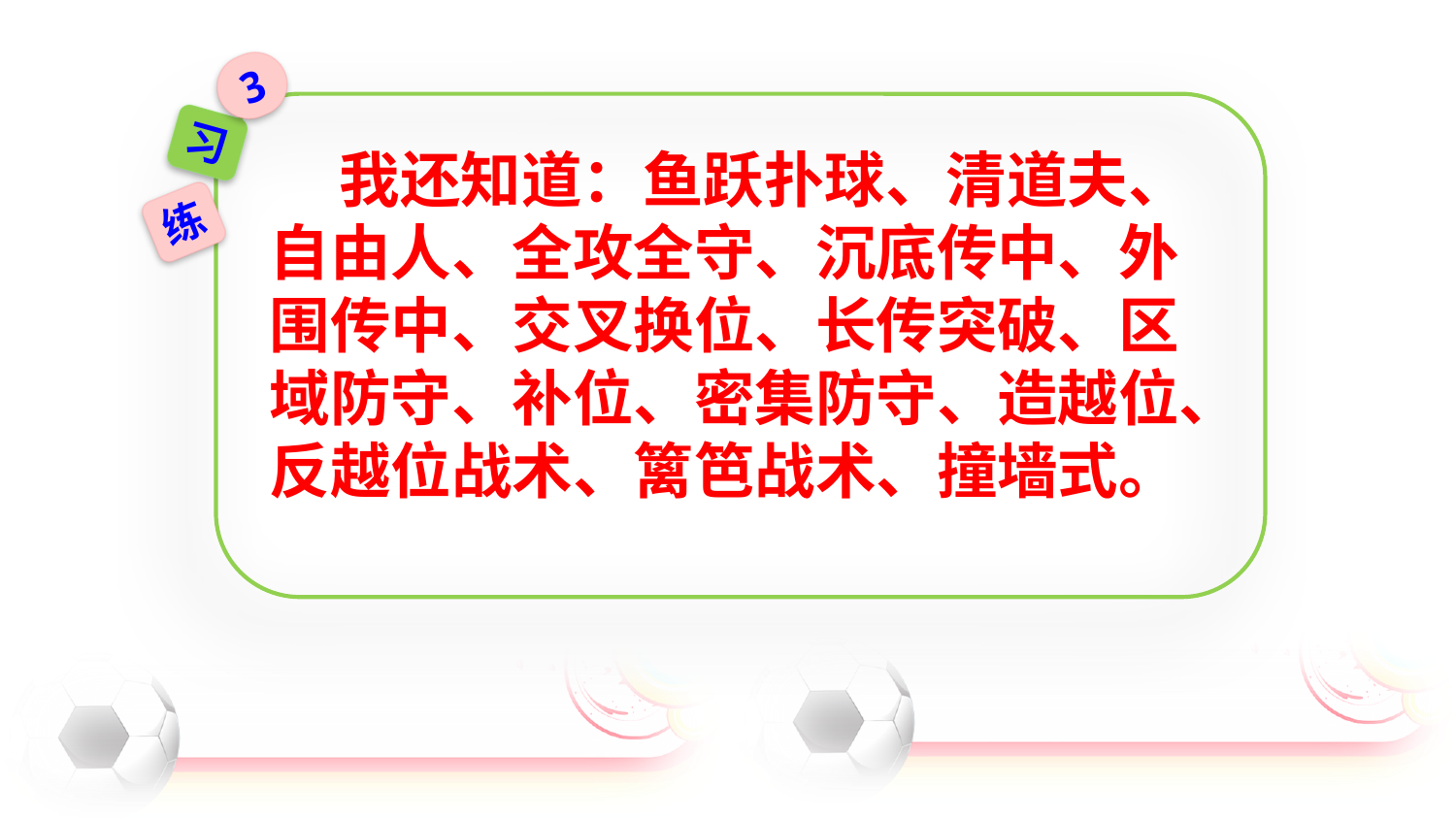

3

习
    我还知道：鱼跃扑球、清道夫、自由人、全攻全守、沉底传中、外围传中、交叉换位、长传突破、区域防守、补位、密集防守、造越位、反越位战术、篱笆战术、撞墙式。
练